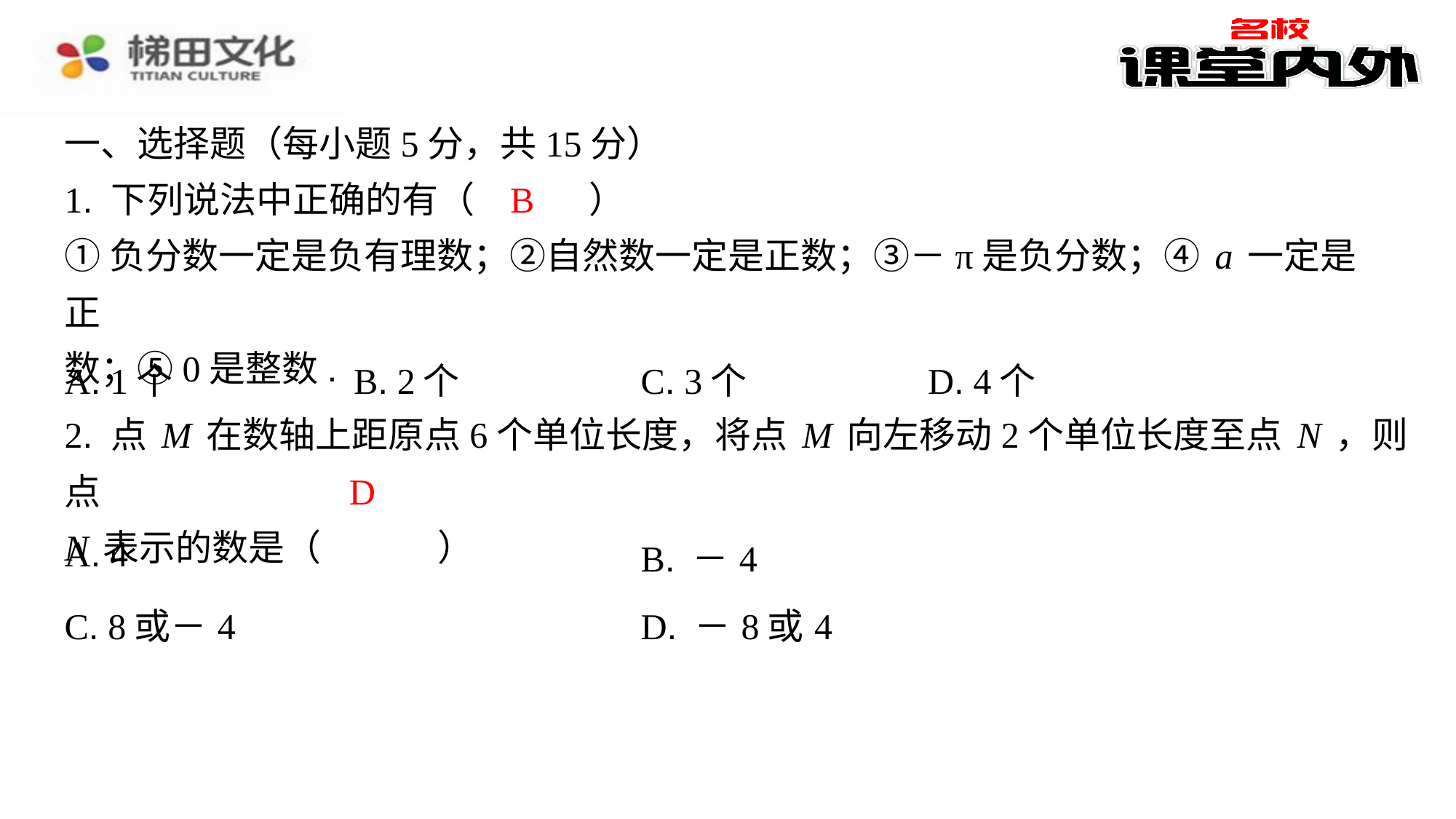

一、选择题（每小题5分，共15分）
1. 下列说法中正确的有（　B　）
①负分数一定是负有理数；②自然数一定是正数；③－π是负分数；④a一定是正
数；⑤0是整数.
B
| A. 1个 | B. 2个 | C. 3个 | D. 4个 |
| --- | --- | --- | --- |
2. 点M在数轴上距原点6个单位长度，将点M向左移动2个单位长度至点N，则点
N表示的数是（　D　）
D
| A. 4 | B. －4 |
| --- | --- |
| C. 8或－4 | D. －8或4 |